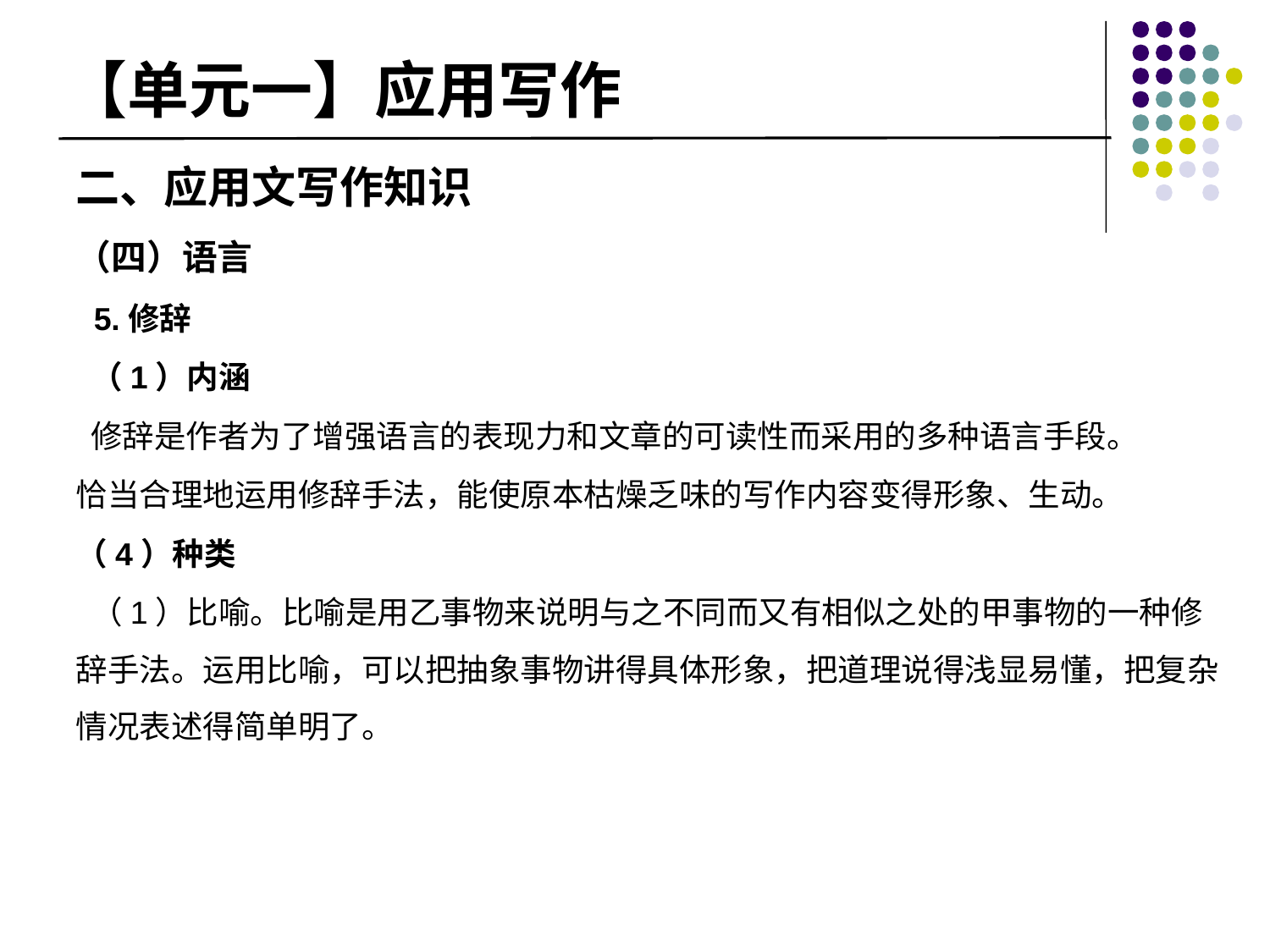

# 【单元一】应用写作
二、应用文写作知识
（四）语言
  5.修辞
 （1）内涵
 修辞是作者为了增强语言的表现力和文章的可读性而采用的多种语言手段。
恰当合理地运用修辞手法，能使原本枯燥乏味的写作内容变得形象、生动。
（4）种类
 （1）比喻。比喻是用乙事物来说明与之不同而又有相似之处的甲事物的一种修辞手法。运用比喻，可以把抽象事物讲得具体形象，把道理说得浅显易懂，把复杂情况表述得简单明了。